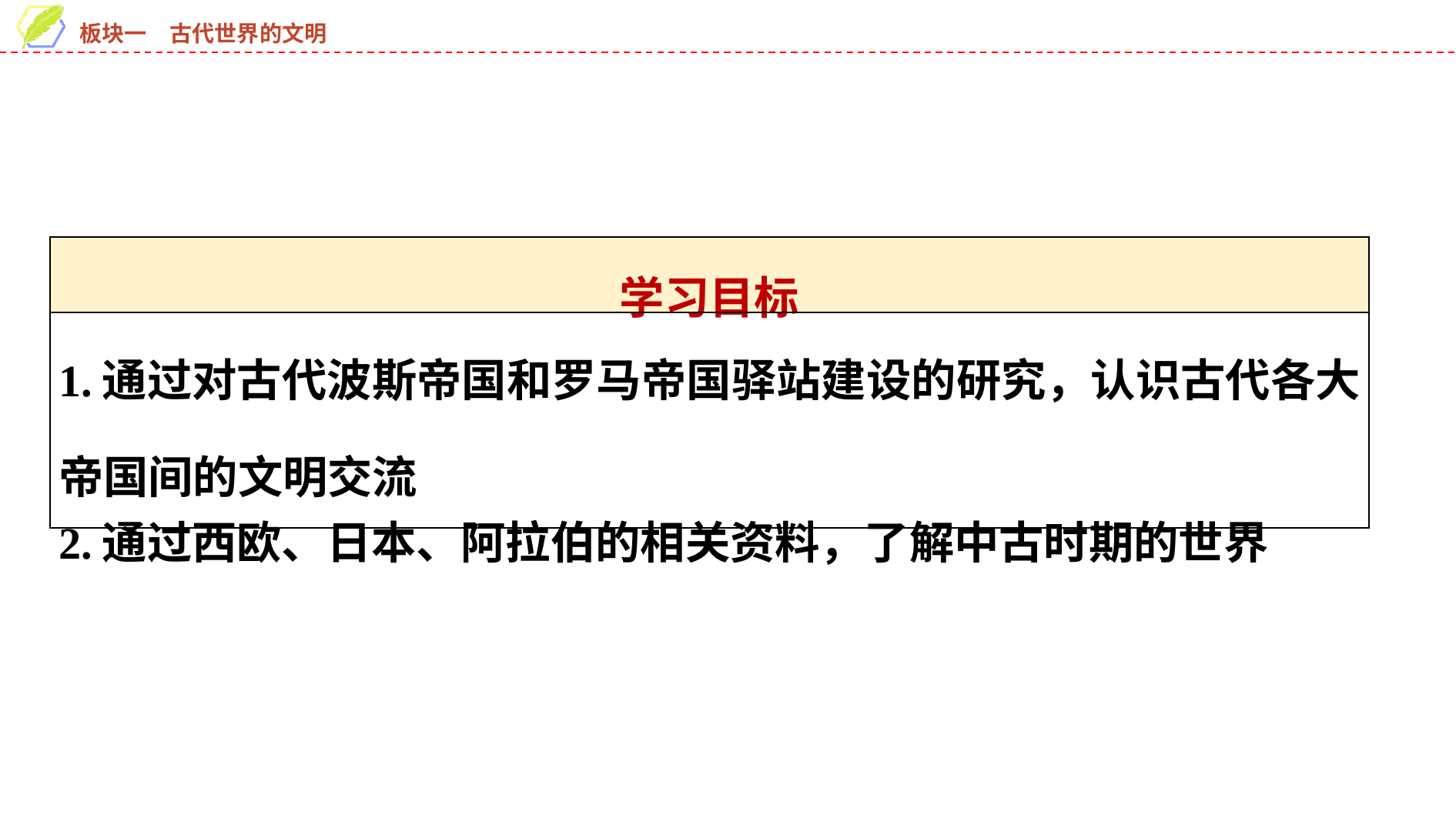

| 学习目标 |
| --- |
| 1.通过对古代波斯帝国和罗马帝国驿站建设的研究，认识古代各大帝国间的文明交流 2.通过西欧、日本、阿拉伯的相关资料，了解中古时期的世界 |